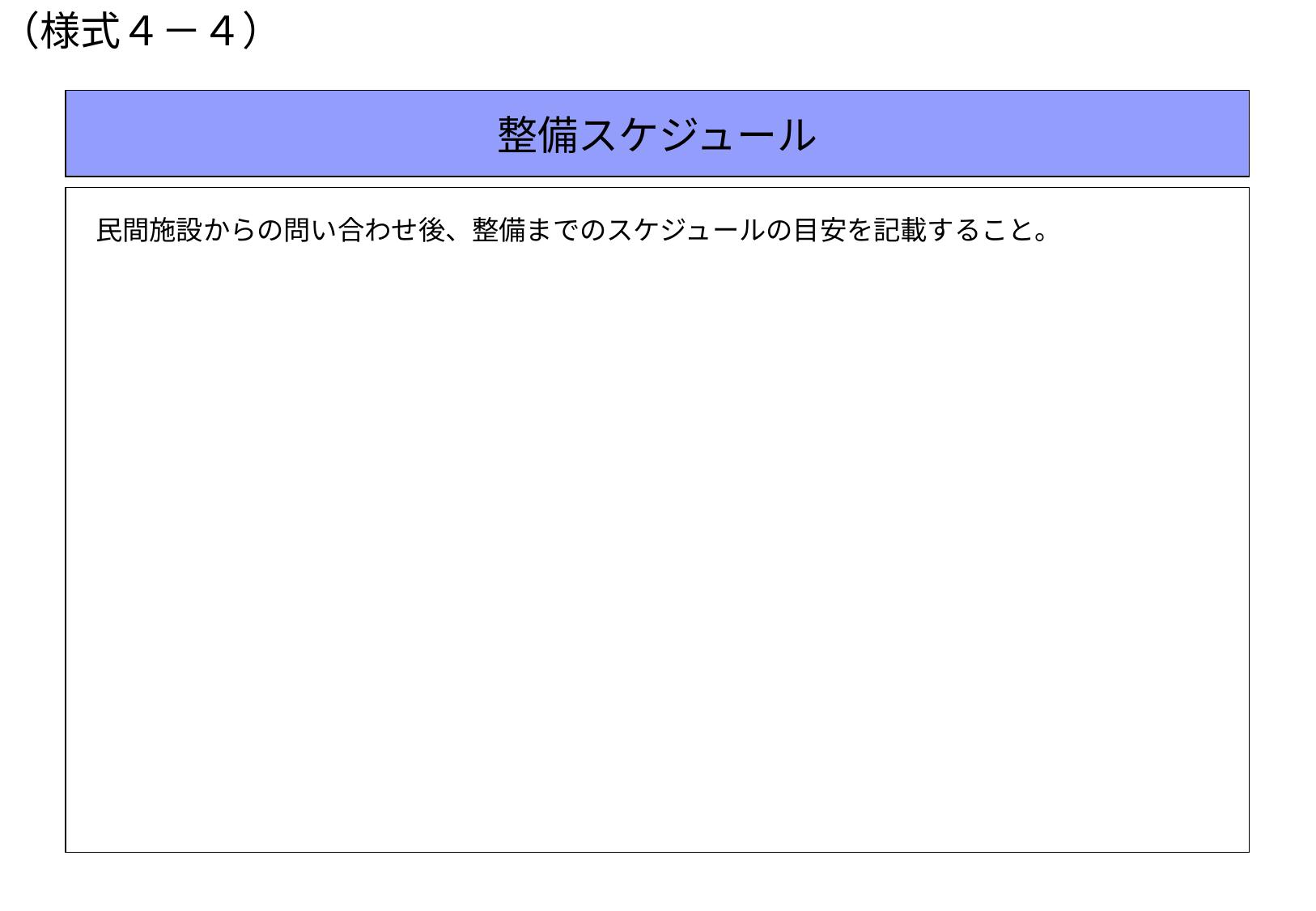

（様式４－４）

整備スケジュール

民間施設からの問い合わせ後、整備までのスケジュールの目安を記載すること。